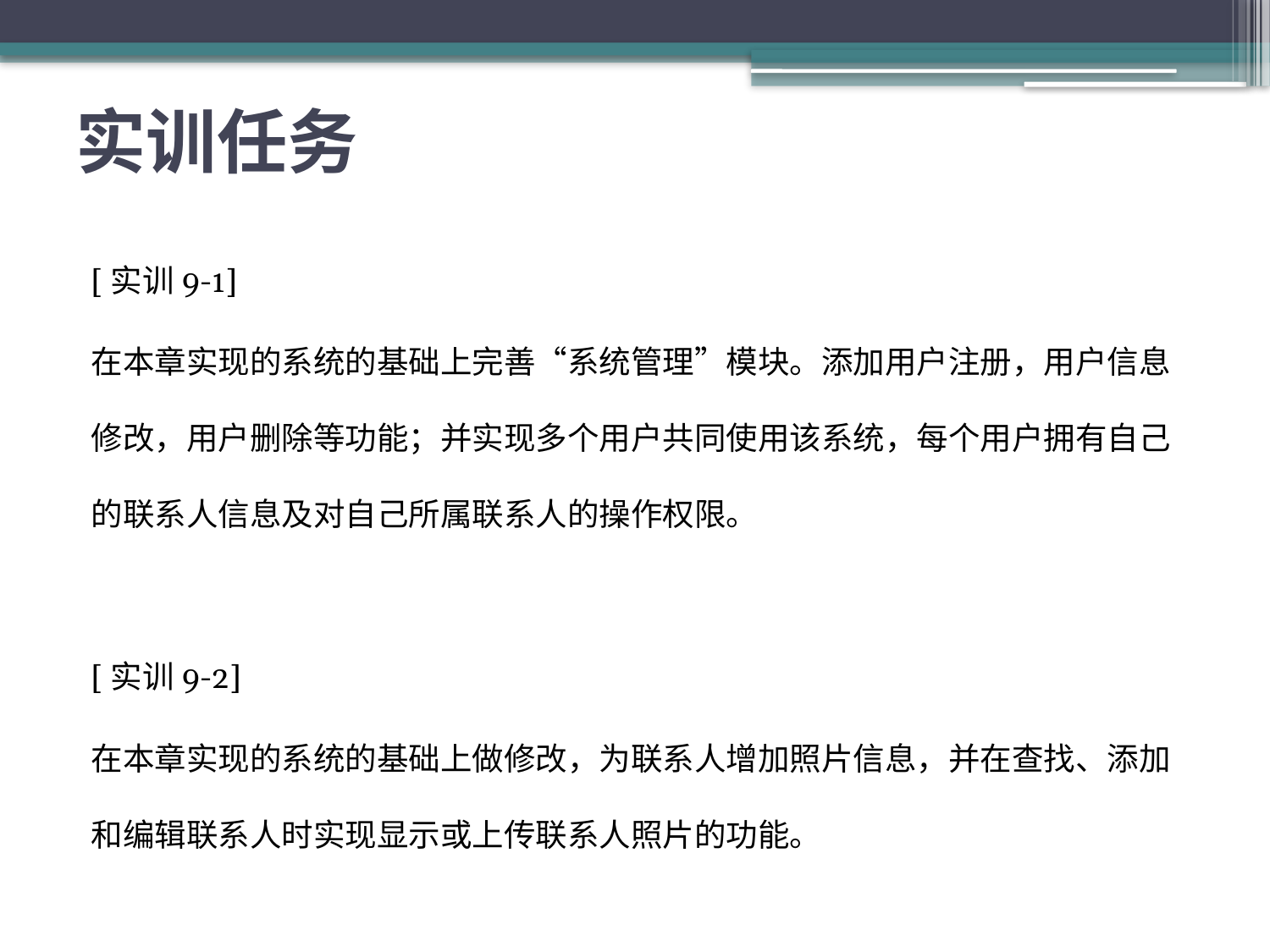

# 实训任务
[实训9-1]
在本章实现的系统的基础上完善“系统管理”模块。添加用户注册，用户信息修改，用户删除等功能；并实现多个用户共同使用该系统，每个用户拥有自己的联系人信息及对自己所属联系人的操作权限。

[实训9-2]
在本章实现的系统的基础上做修改，为联系人增加照片信息，并在查找、添加和编辑联系人时实现显示或上传联系人照片的功能。